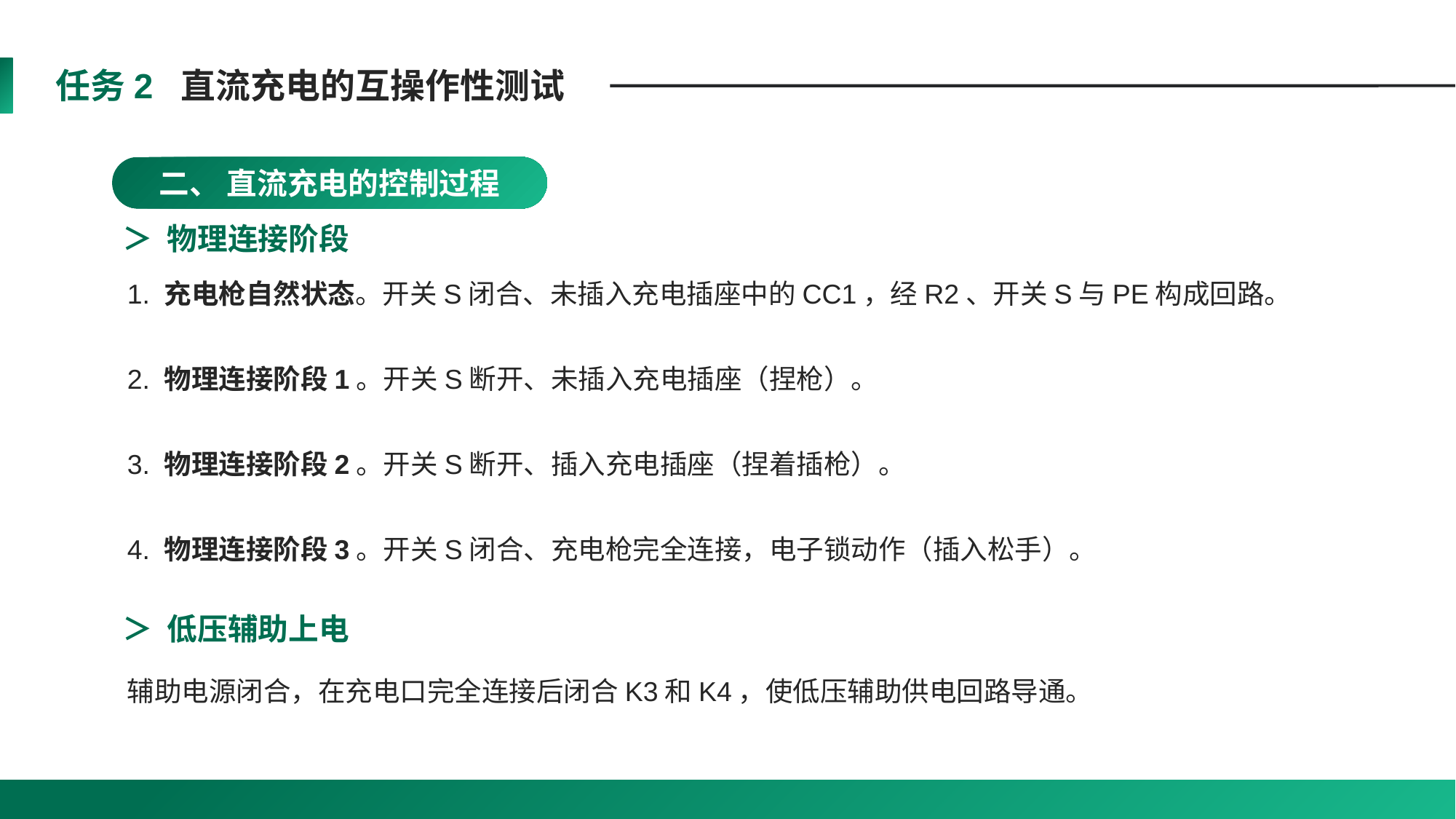

任务2  直流充电的互操作性测试

二、 直流充电的控制过程
＞  物理连接阶段
1. 充电枪自然状态。开关S闭合、未插入充电插座中的CC1，经R2、开关S与PE构成回路。

2. 物理连接阶段1。开关S断开、未插入充电插座（捏枪）。

3. 物理连接阶段2。开关S断开、插入充电插座（捏着插枪）。

4. 物理连接阶段3。开关S闭合、充电枪完全连接，电子锁动作（插入松手）。

＞  低压辅助上电
辅助电源闭合，在充电口完全连接后闭合K3和K4，使低压辅助供电回路导通。